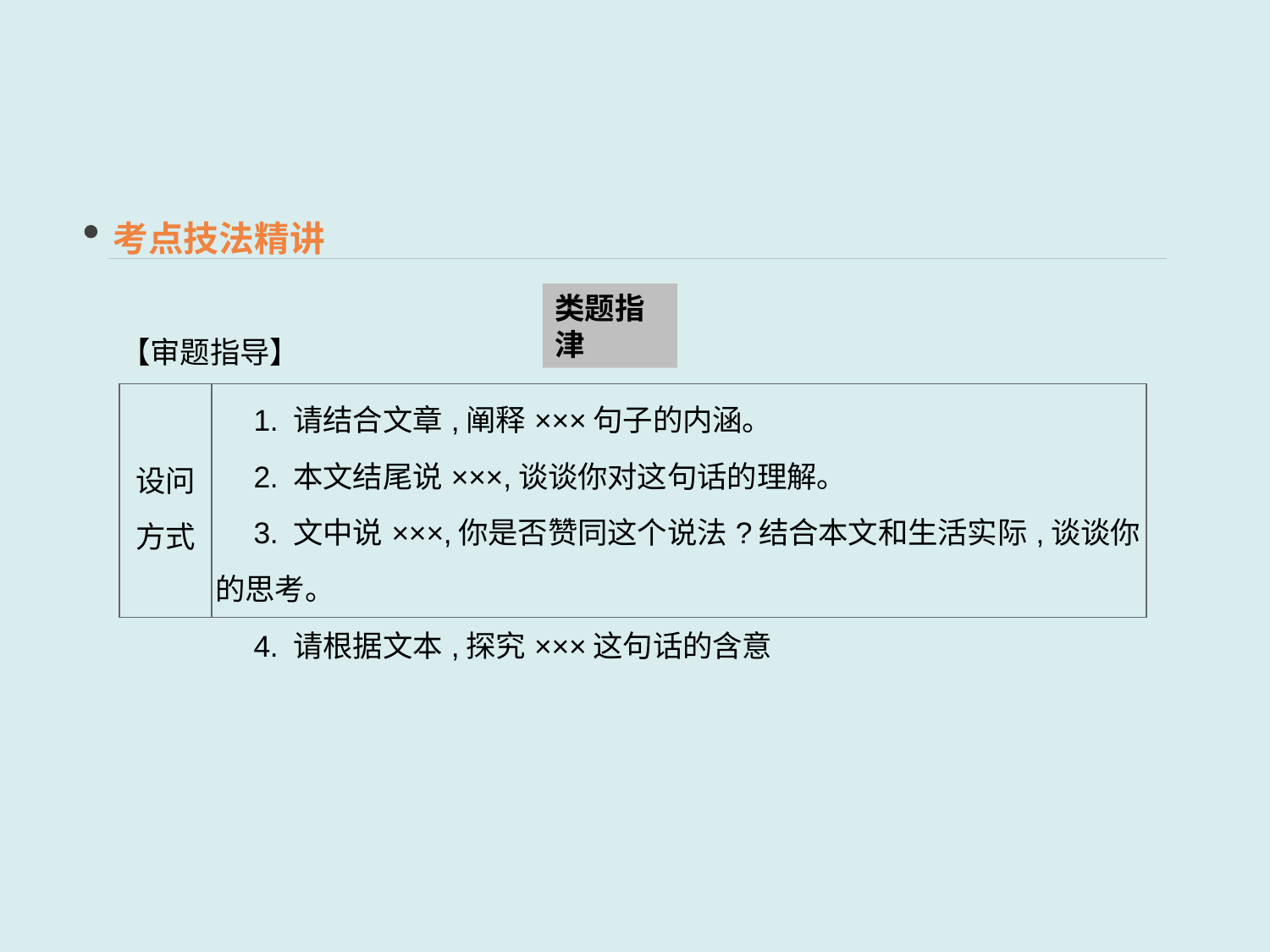

考点技法精讲

类题指津
【审题指导】
| 设问 方式 | 1. 请结合文章,阐释×××句子的内涵。 　2. 本文结尾说×××,谈谈你对这句话的理解。 　3. 文中说×××,你是否赞同这个说法?结合本文和生活实际,谈谈你的思考。 　4. 请根据文本,探究×××这句话的含意 |
| --- | --- |